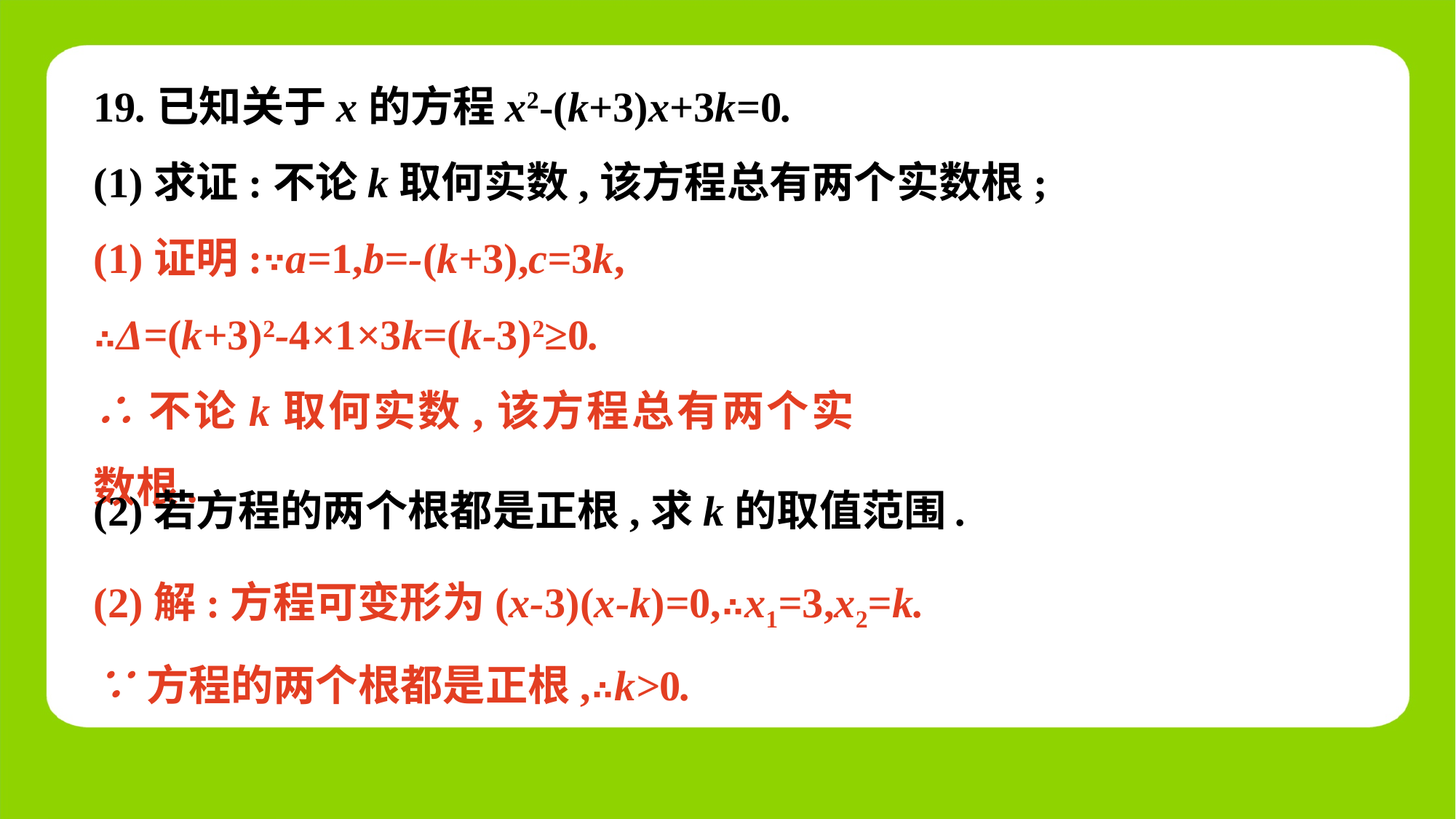

19.已知关于x的方程x2-(k+3)x+3k=0.
(1)求证:不论k取何实数,该方程总有两个实数根;
(1)证明:∵a=1,b=-(k+3),c=3k,
∴Δ=(k+3)2-4×1×3k=(k-3)2≥0.
∴不论k取何实数,该方程总有两个实数根.
(2)若方程的两个根都是正根,求k的取值范围.
(2)解:方程可变形为(x-3)(x-k)=0,∴x1=3,x2=k.
∵方程的两个根都是正根,∴k>0.